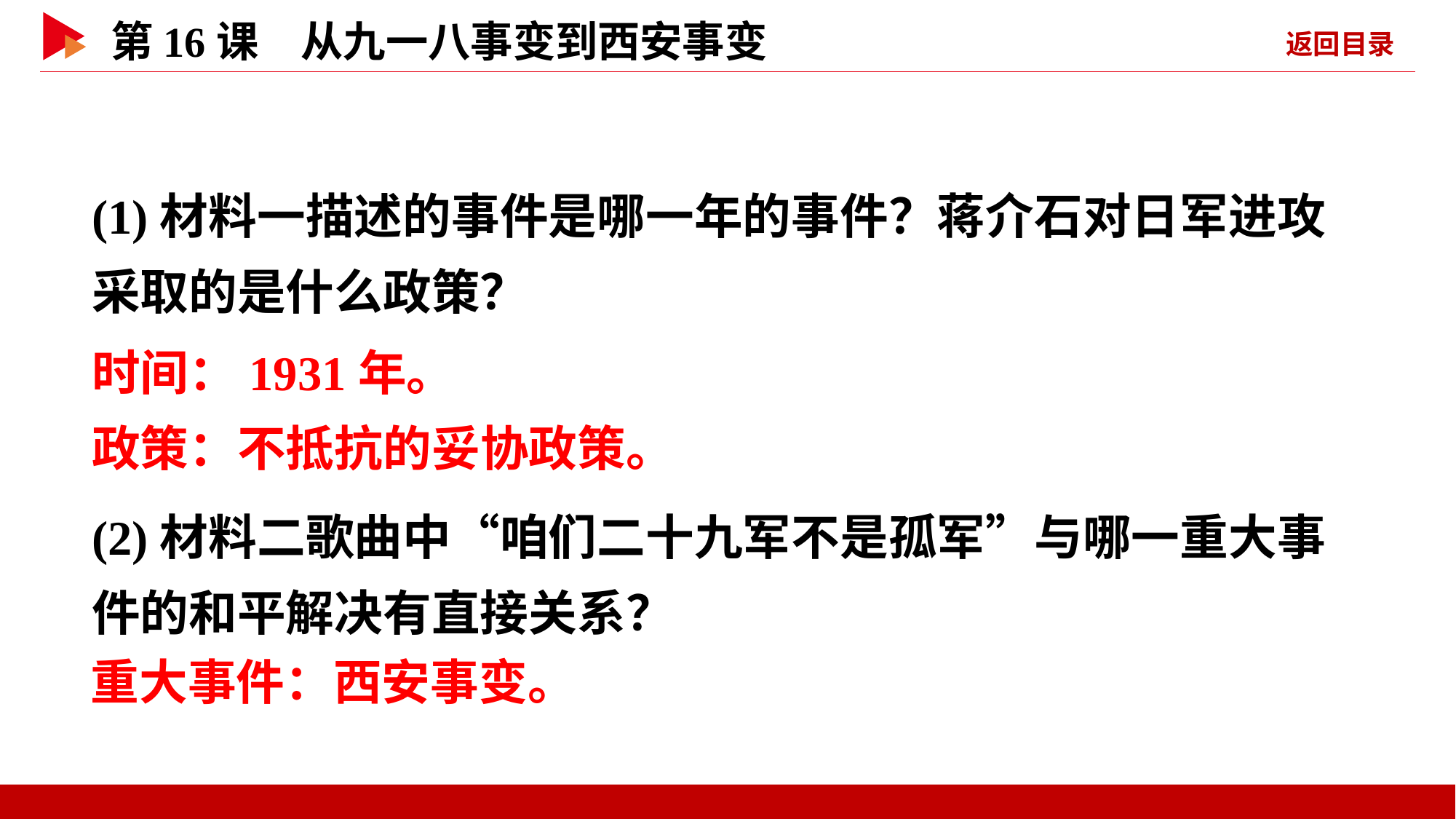

(1)材料一描述的事件是哪一年的事件？蒋介石对日军进攻采取的是什么政策？
时间：1931年。
政策：不抵抗的妥协政策。
(2)材料二歌曲中“咱们二十九军不是孤军”与哪一重大事件的和平解决有直接关系？

重大事件：西安事变。